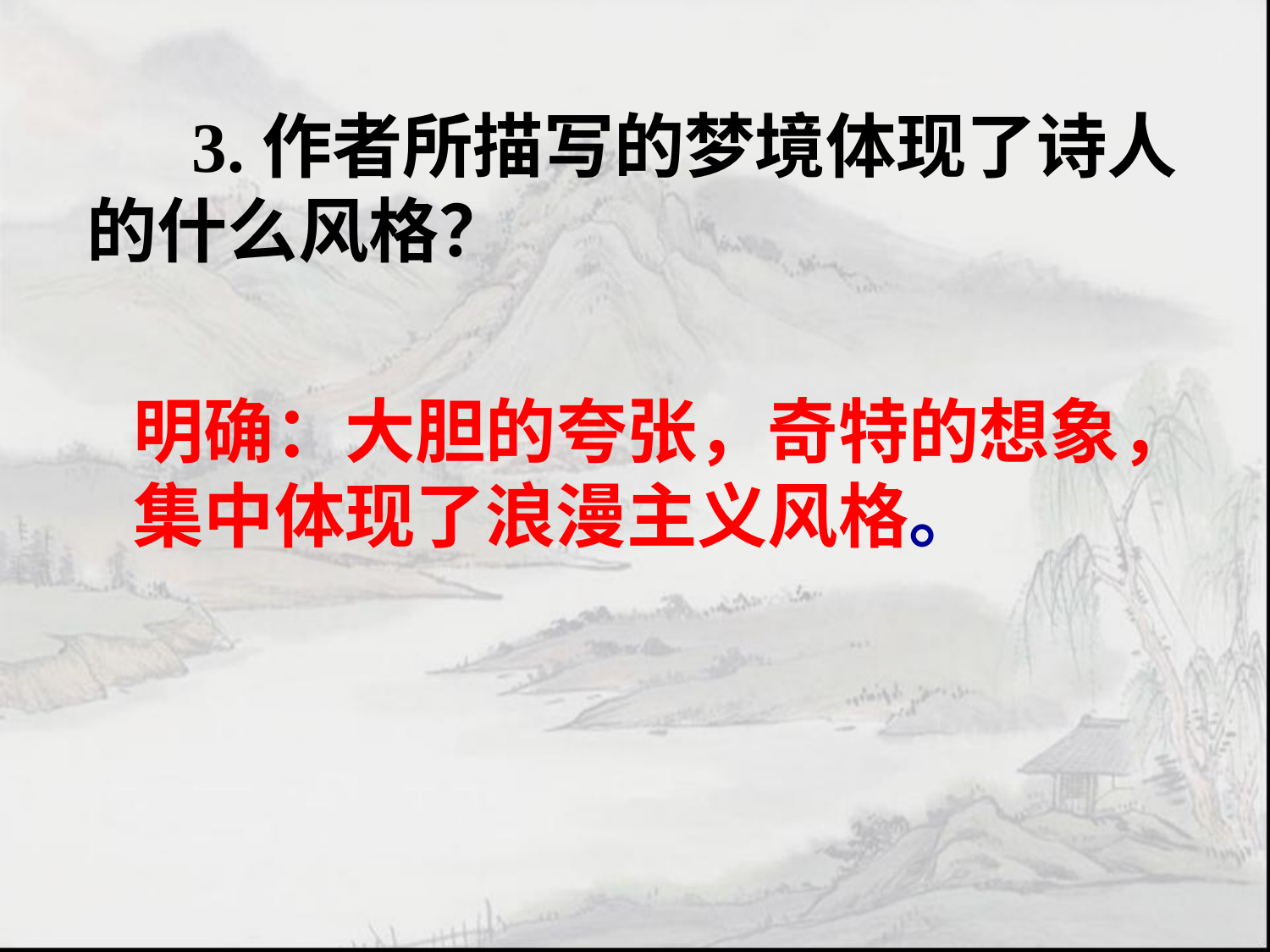

3.作者所描写的梦境体现了诗人的什么风格？
明确：大胆的夸张，奇特的想象，集中体现了浪漫主义风格。